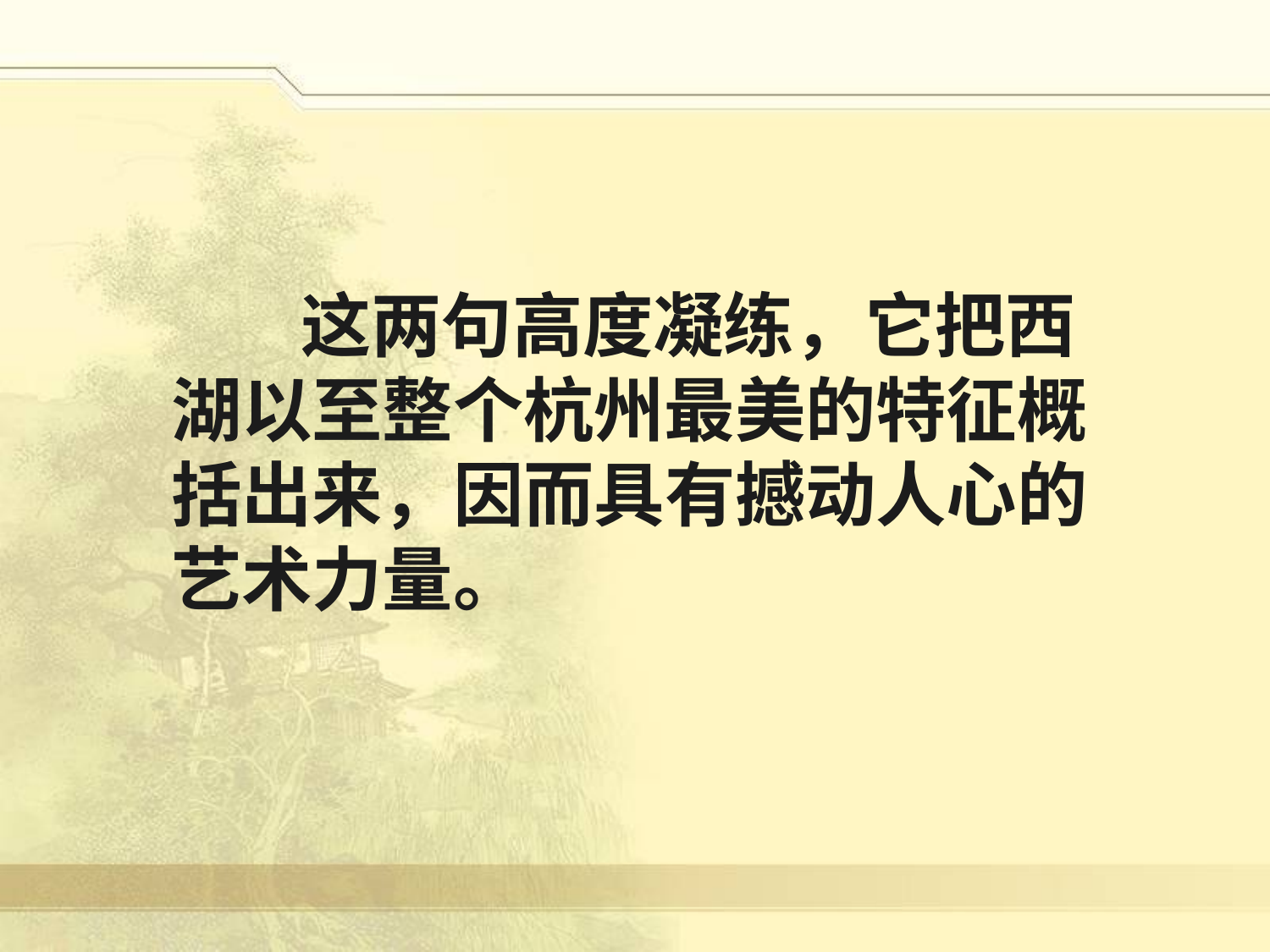

这两句高度凝练，它把西湖以至整个杭州最美的特征概括出来，因而具有撼动人心的艺术力量。